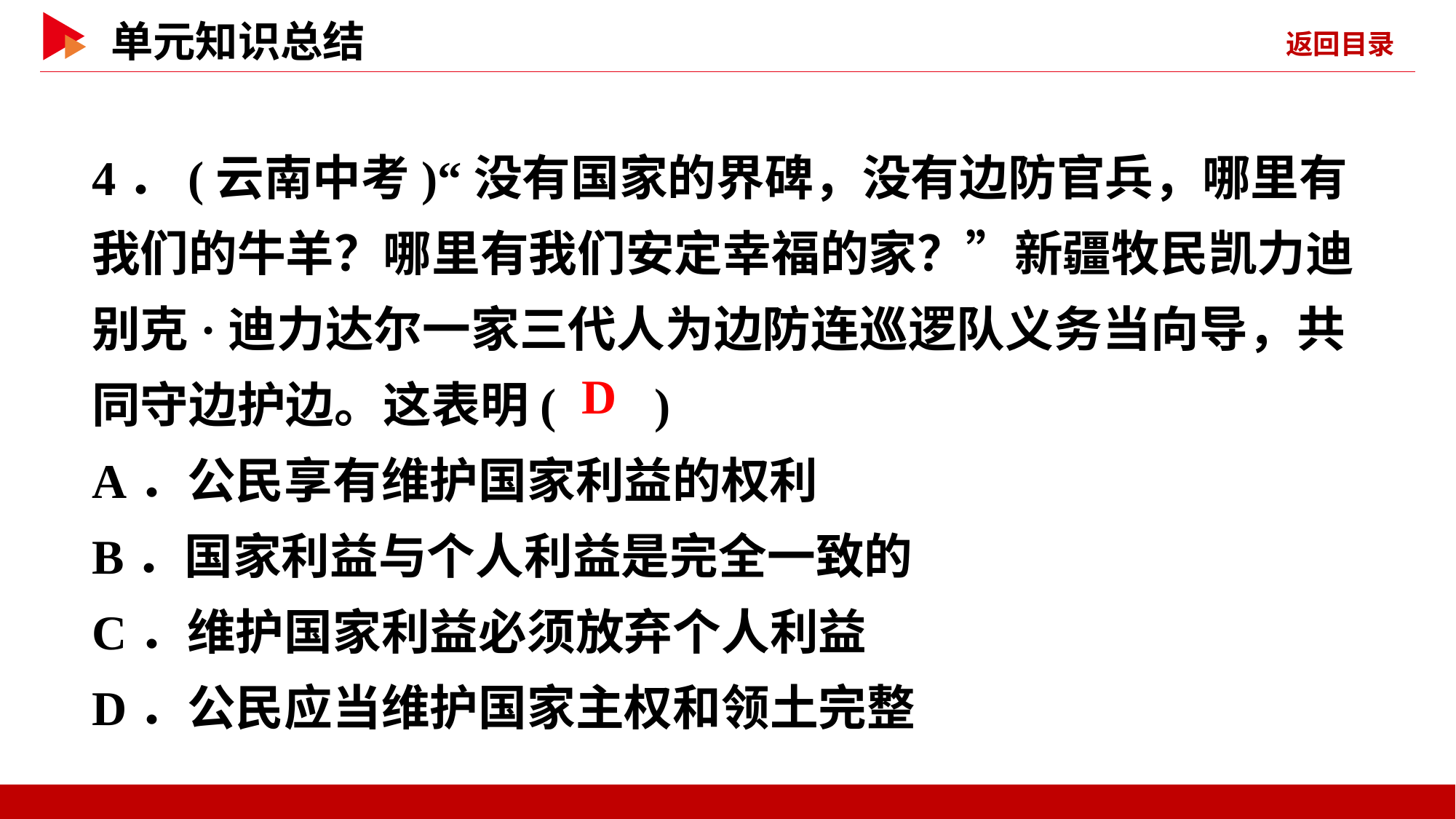

4．(云南中考)“没有国家的界碑，没有边防官兵，哪里有我们的牛羊？哪里有我们安定幸福的家？”新疆牧民凯力迪别克·迪力达尔一家三代人为边防连巡逻队义务当向导，共同守边护边。这表明(        )
A．公民享有维护国家利益的权利
B．国家利益与个人利益是完全一致的
C．维护国家利益必须放弃个人利益
D．公民应当维护国家主权和领土完整
   D